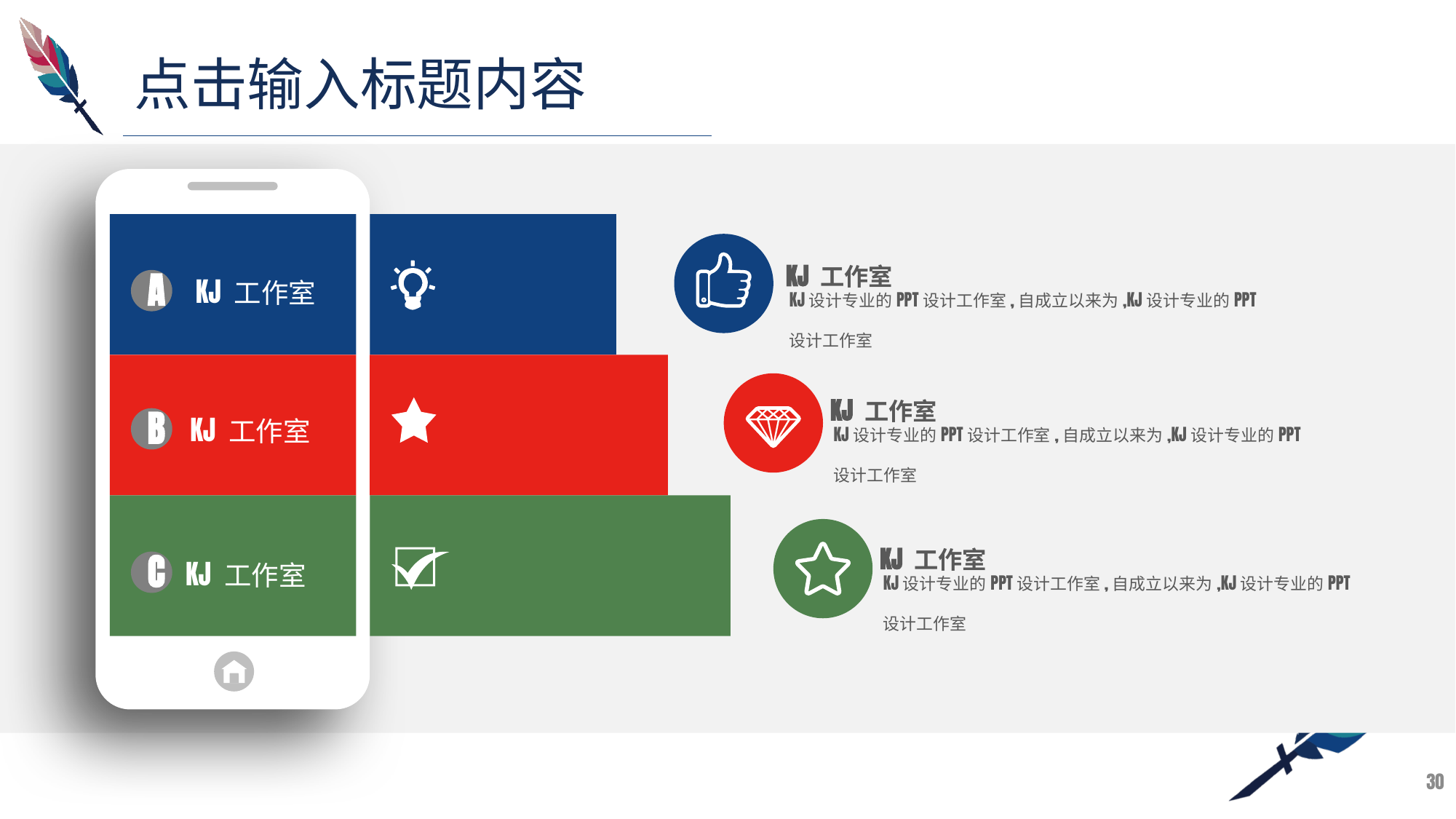

点击输入标题内容

A
KJ 工作室

B
KJ 工作室

C
KJ 工作室

KJ 工作室
KJ设计专业的PPT设计工作室,自成立以来为,KJ设计专业的PPT设计工作室

KJ 工作室
KJ设计专业的PPT设计工作室,自成立以来为,KJ设计专业的PPT设计工作室

KJ 工作室
KJ设计专业的PPT设计工作室,自成立以来为,KJ设计专业的PPT设计工作室

30